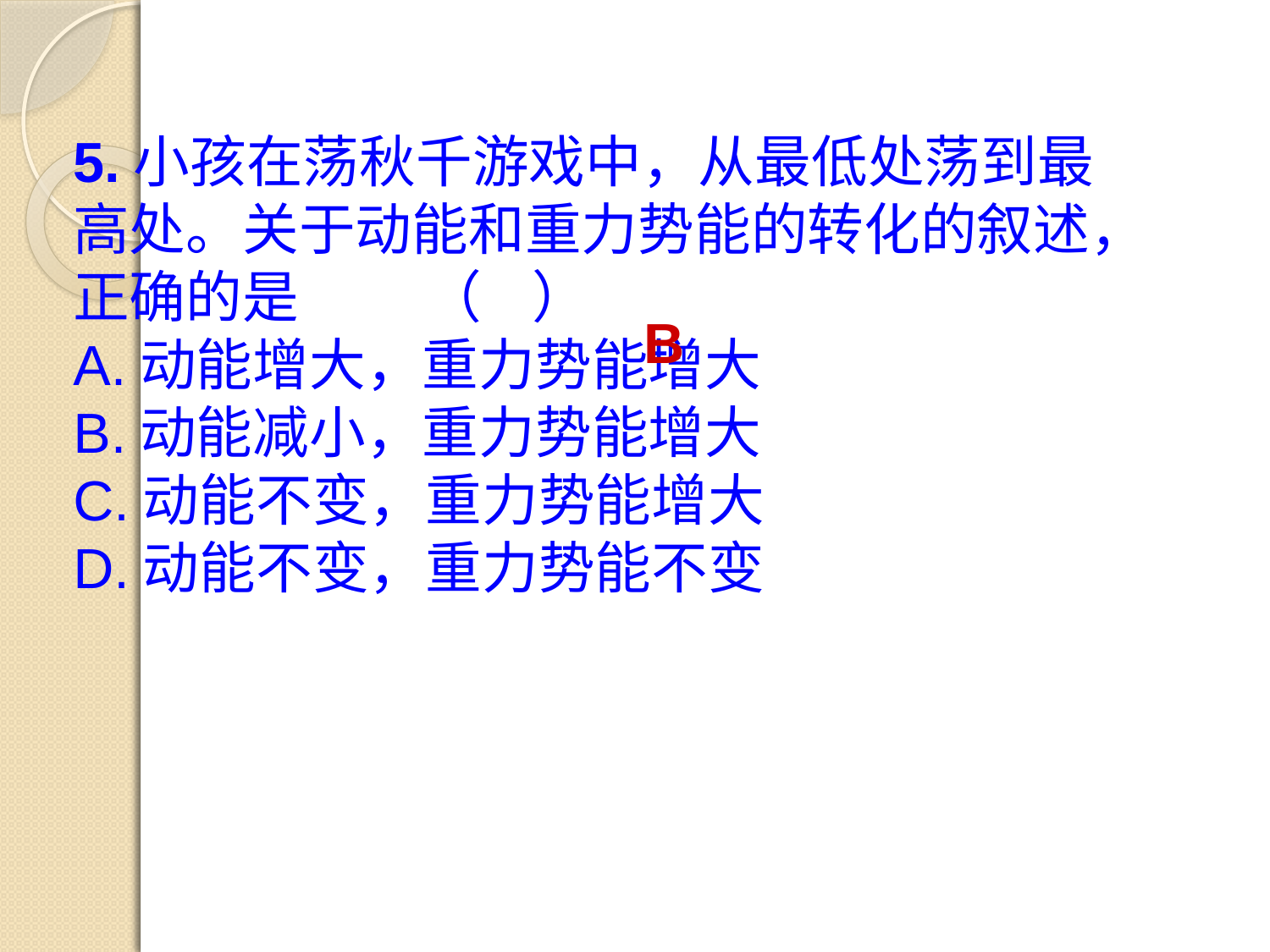

5.小孩在荡秋千游戏中，从最低处荡到最高处。关于动能和重力势能的转化的叙述，正确的是          （    ）
A.动能增大，重力势能增大
B.动能减小，重力势能增大
C.动能不变，重力势能增大
D.动能不变，重力势能不变
B